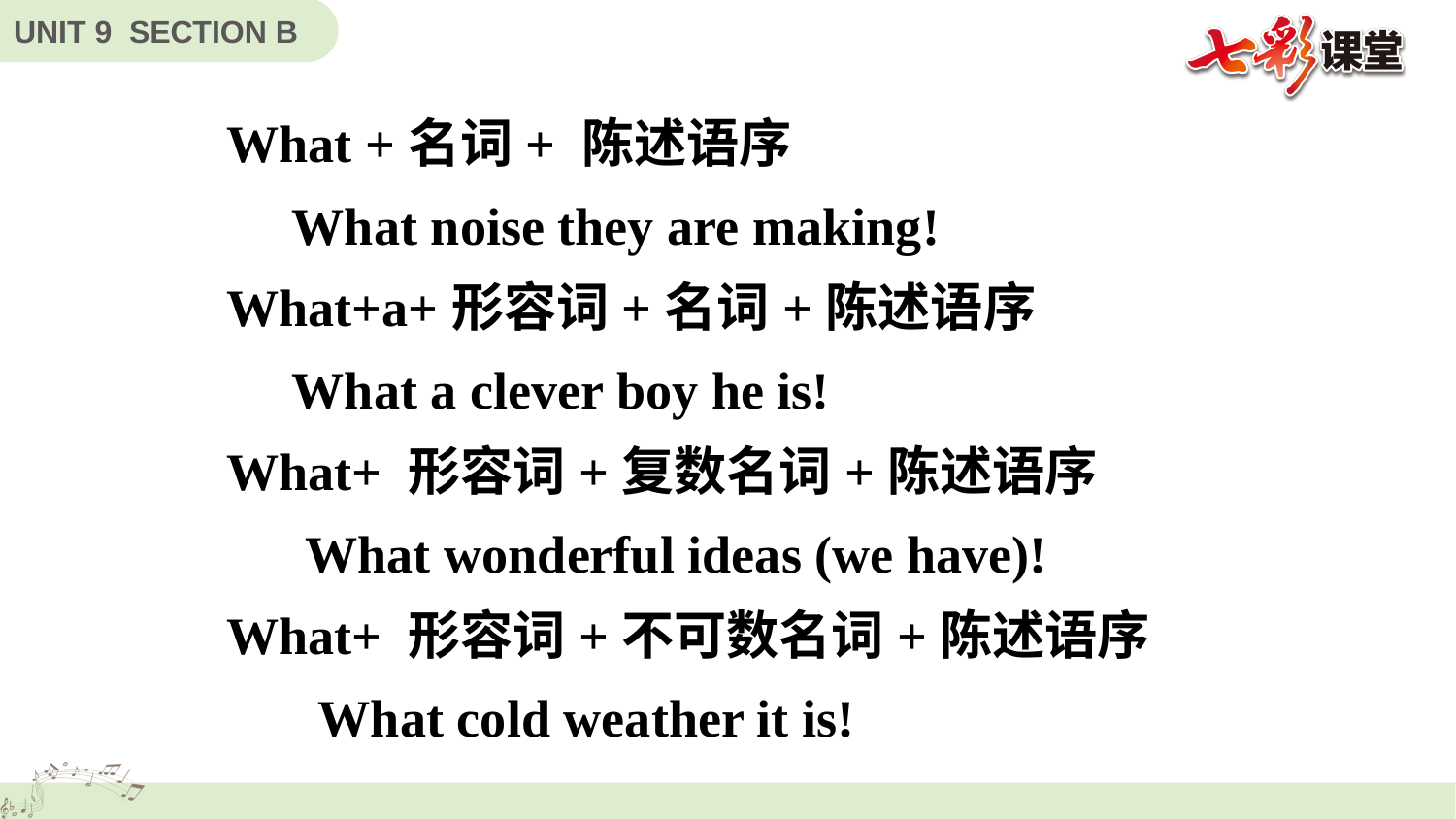

What +名词+ 陈述语序
     What noise they are making!
What+a+形容词+名词+陈述语序
     What a clever boy he is!
What+ 形容词+复数名词+陈述语序
      What wonderful ideas (we have)!
What+ 形容词+不可数名词+陈述语序
       What cold weather it is!